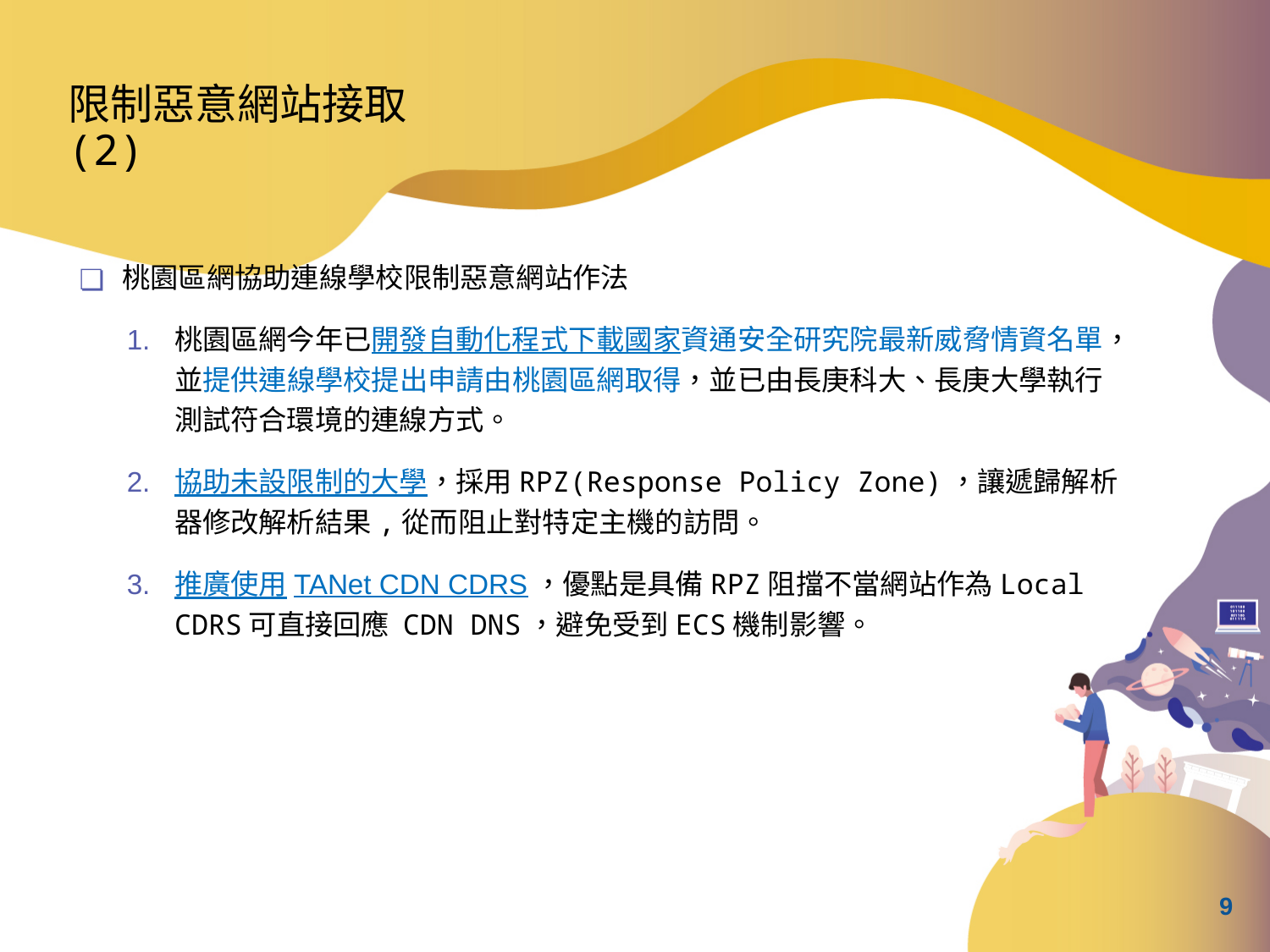

限制惡意網站接取(2)
桃園區網協助連線學校限制惡意網站作法
桃園區網今年已開發自動化程式下載國家資通安全研究院最新威脅情資名單，並提供連線學校提出申請由桃園區網取得，並已由長庚科大、長庚大學執行測試符合環境的連線方式。
協助未設限制的大學，採用RPZ(Response Policy Zone)，讓遞歸解析器修改解析結果,從而阻止對特定主機的訪問。
推廣使用TANet CDN CDRS，優點是具備RPZ阻擋不當網站作為Local CDRS可直接回應 CDN DNS，避免受到ECS機制影響。